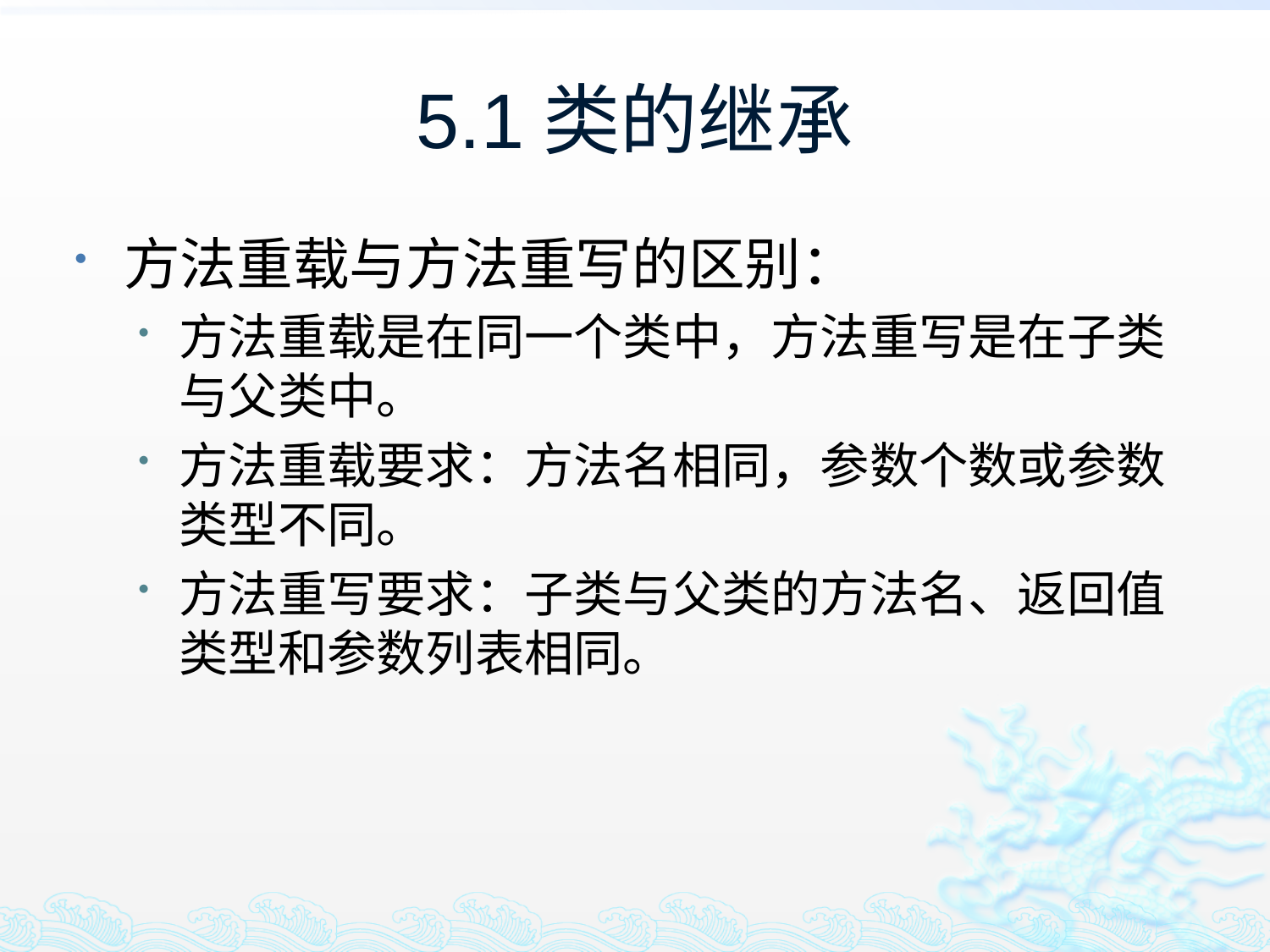

# 5.1类的继承
方法重载与方法重写的区别：
方法重载是在同一个类中，方法重写是在子类与父类中。
方法重载要求：方法名相同，参数个数或参数类型不同。
方法重写要求：子类与父类的方法名、返回值类型和参数列表相同。